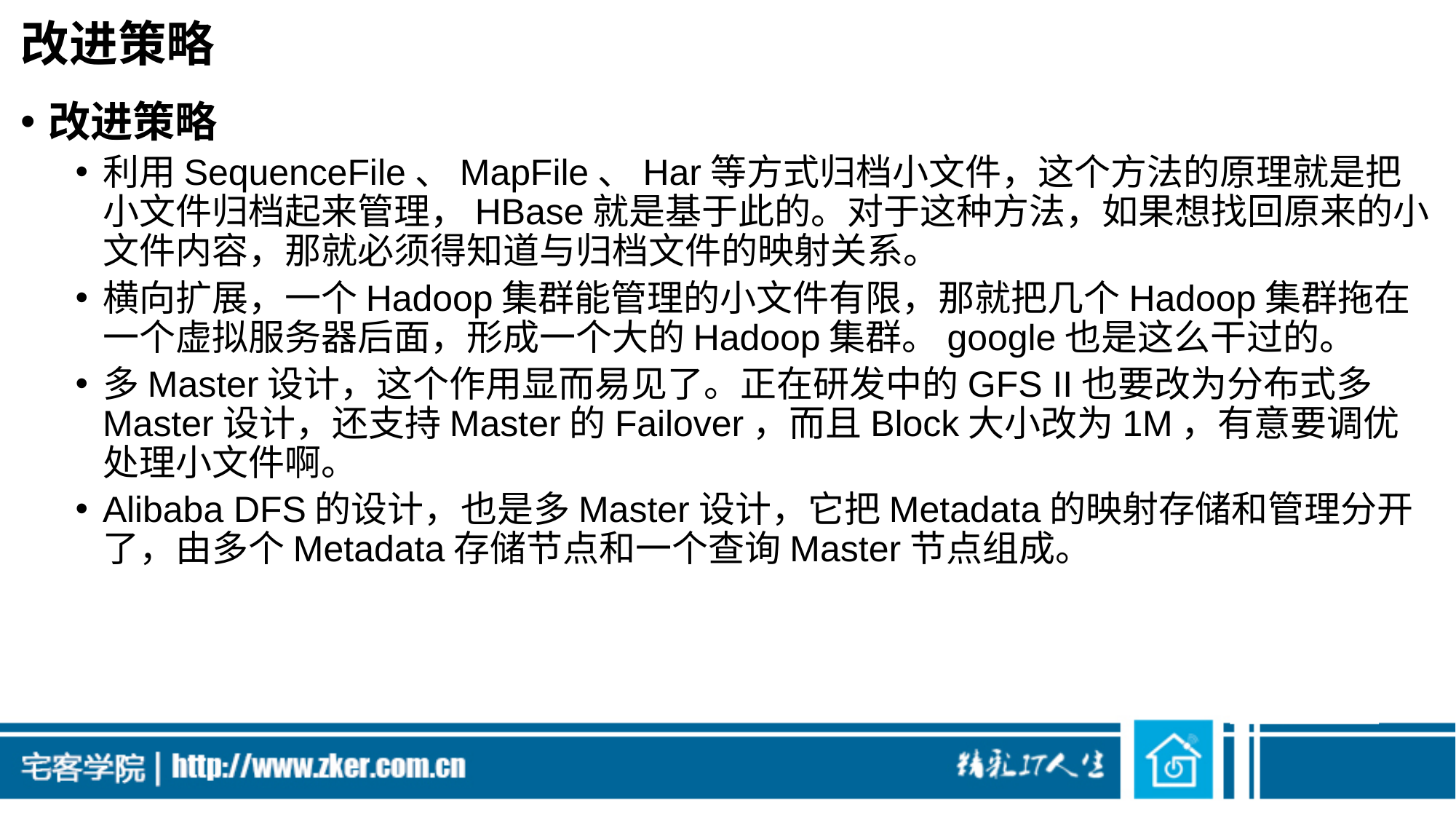

# 改进策略
改进策略
利用SequenceFile、MapFile、Har等方式归档小文件，这个方法的原理就是把小文件归档起来管理，HBase就是基于此的。对于这种方法，如果想找回原来的小文件内容，那就必须得知道与归档文件的映射关系。
横向扩展，一个Hadoop集群能管理的小文件有限，那就把几个Hadoop集群拖在一个虚拟服务器后面，形成一个大的Hadoop集群。google也是这么干过的。
多Master设计，这个作用显而易见了。正在研发中的GFS II也要改为分布式多Master设计，还支持Master的Failover，而且Block大小改为1M，有意要调优处理小文件啊。
Alibaba DFS的设计，也是多Master设计，它把Metadata的映射存储和管理分开了，由多个Metadata存储节点和一个查询Master节点组成。